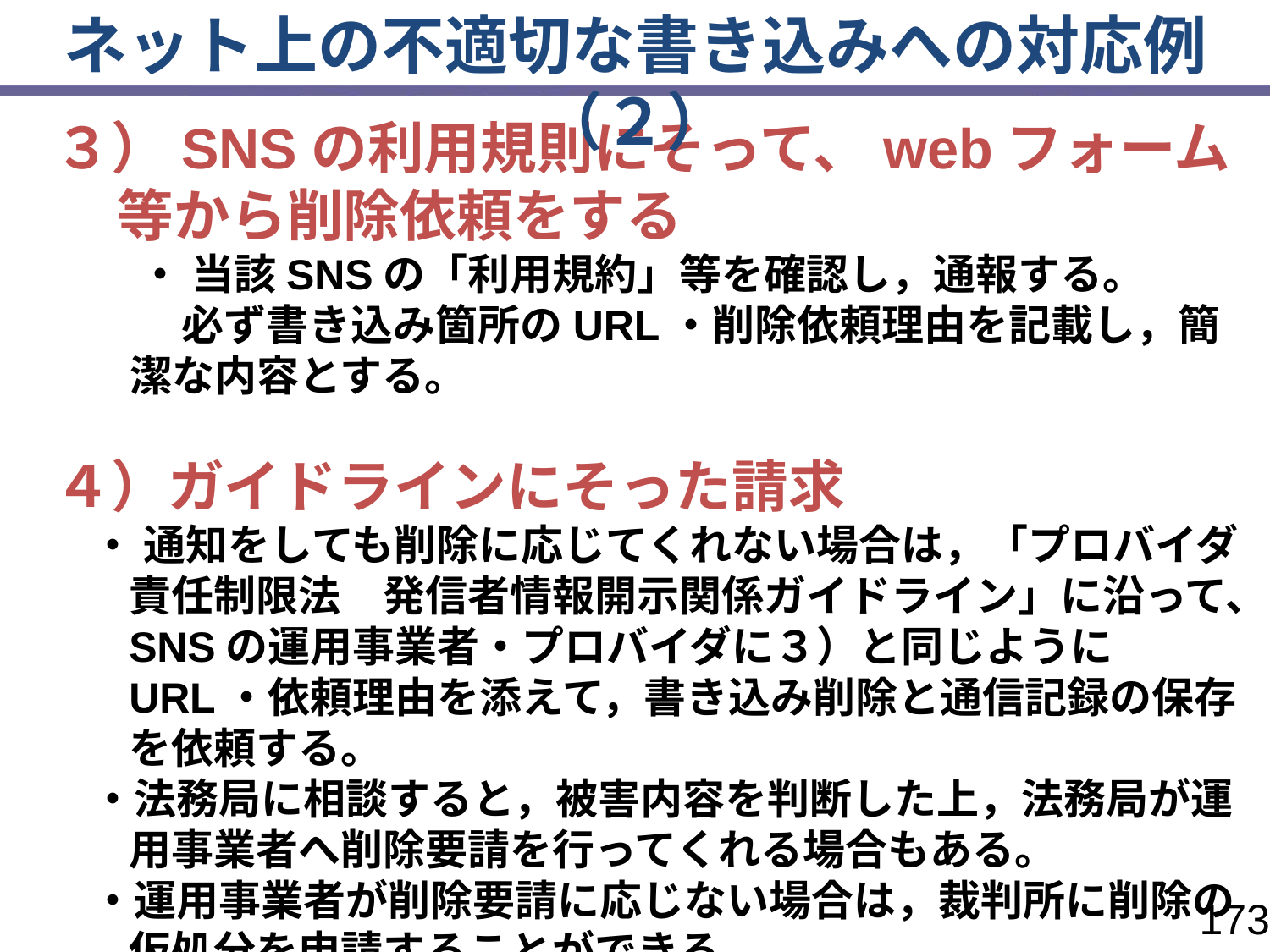

ネット上の不適切な書き込みへの対応例（２）
３）SNSの利用規則にそって、webフォーム等から削除依頼をする
　　・ 当該SNSの「利用規約」等を確認し，通報する。
　　　必ず書き込み箇所のURL・削除依頼理由を記載し，簡潔な内容とする。

４）ガイドラインにそった請求
・ 通知をしても削除に応じてくれない場合は，「プロバイダ責任制限法　発信者情報開示関係ガイドライン」に沿って、SNSの運用事業者・プロバイダに３）と同じようにURL・依頼理由を添えて，書き込み削除と通信記録の保存を依頼する。
・法務局に相談すると，被害内容を判断した上，法務局が運用事業者へ削除要請を行ってくれる場合もある。
・運用事業者が削除要請に応じない場合は，裁判所に削除の仮処分を申請することができる。
173